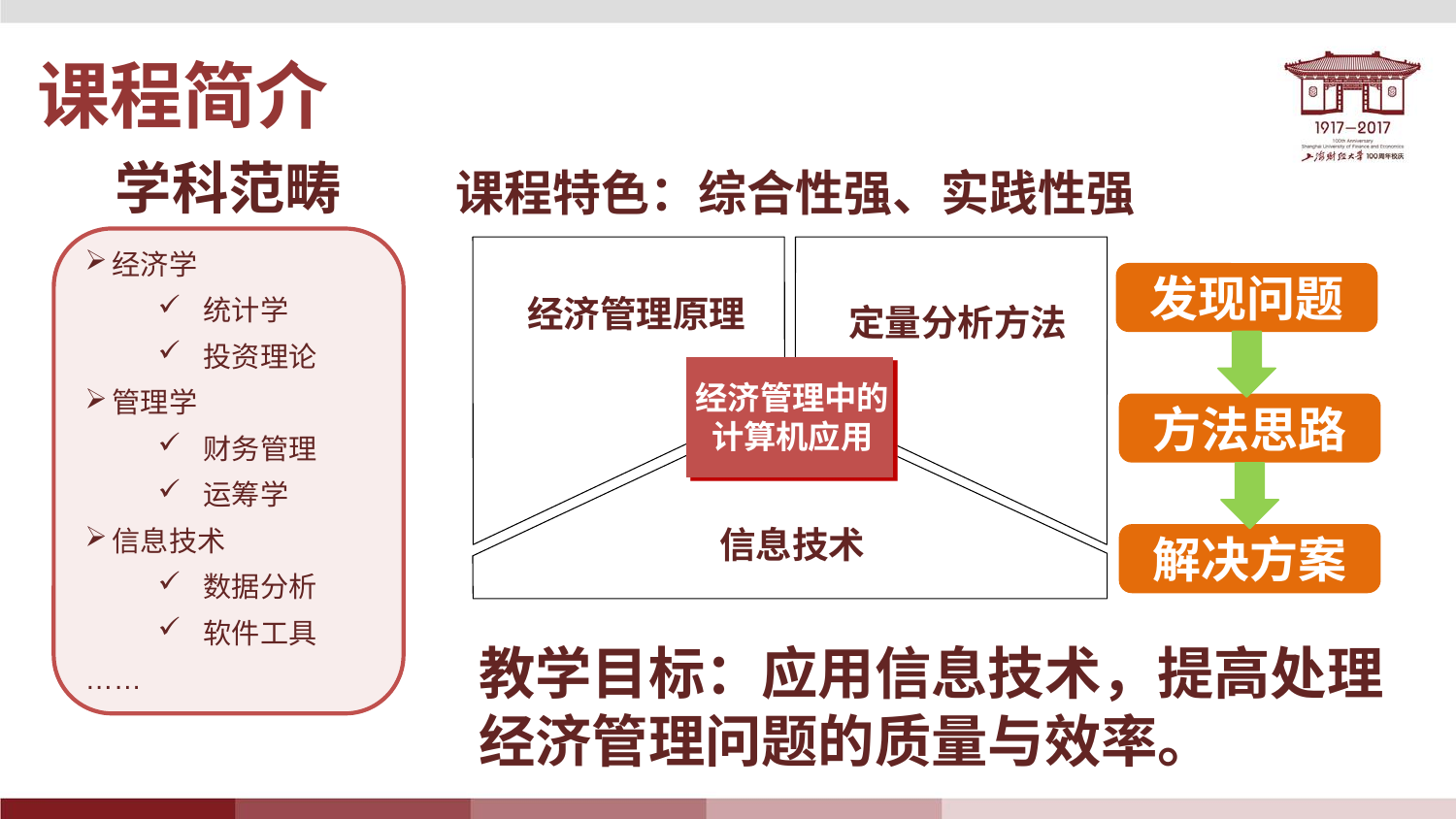

课程简介
学科范畴
课程特色：综合性强、实践性强
经济学
统计学
投资理论
管理学
财务管理
运筹学
信息技术
数据分析
软件工具
……

发现问题
经济管理原理
定量分析方法

经济管理中的计算机应用
方法思路

信息技术
解决方案
教学目标：应用信息技术，提高处理经济管理问题的质量与效率。